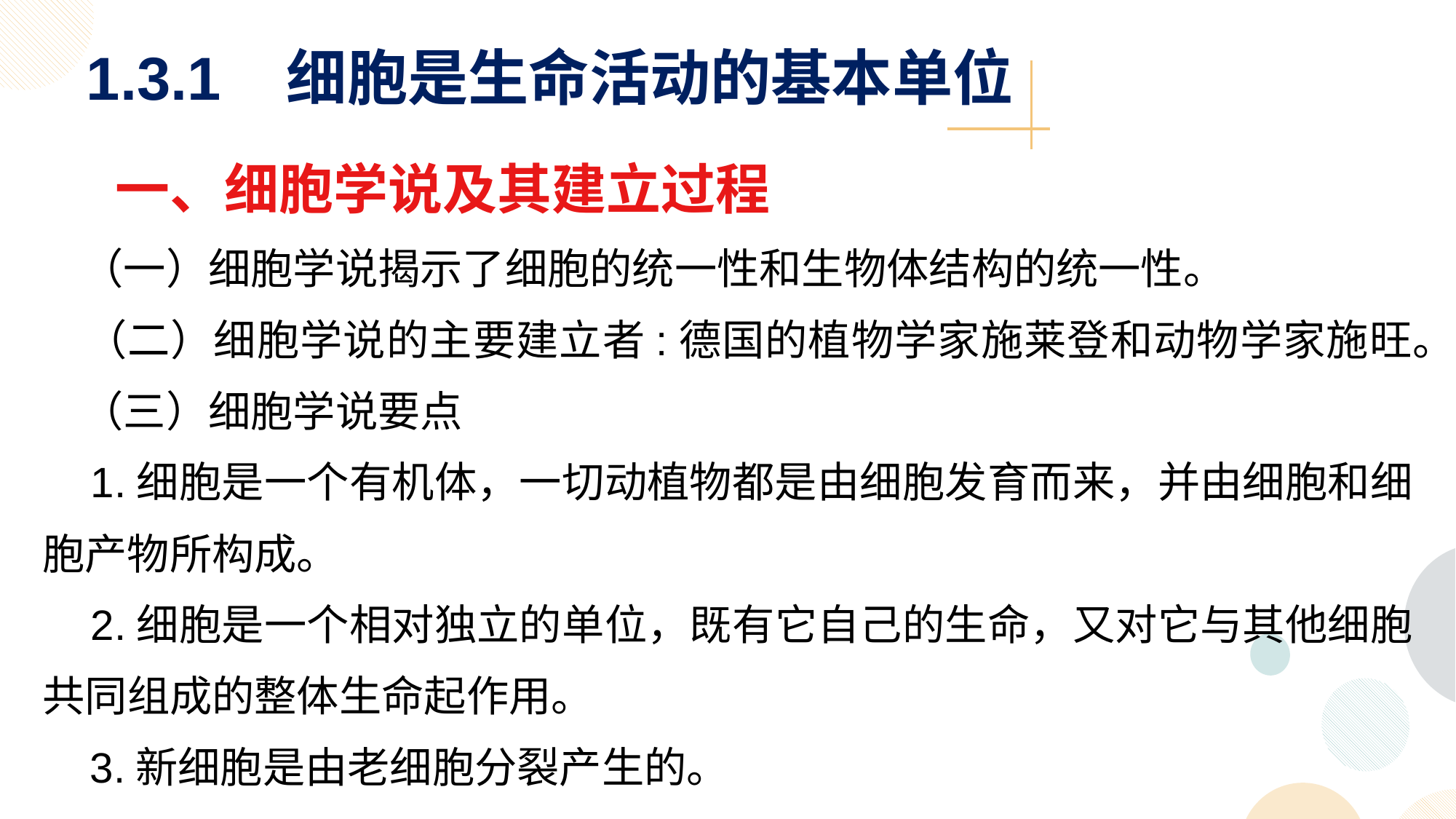

1.3.1   细胞是生命活动的基本单位
一、细胞学说及其建立过程
   （一）细胞学说揭示了细胞的统一性和生物体结构的统一性。
   （二）细胞学说的主要建立者:德国的植物学家施莱登和动物学家施旺。
   （三）细胞学说要点
    1.细胞是一个有机体，一切动植物都是由细胞发育而来，并由细胞和细胞产物所构成。
    2.细胞是一个相对独立的单位，既有它自己的生命，又对它与其他细胞共同组成的整体生命起作用。
    3.新细胞是由老细胞分裂产生的。